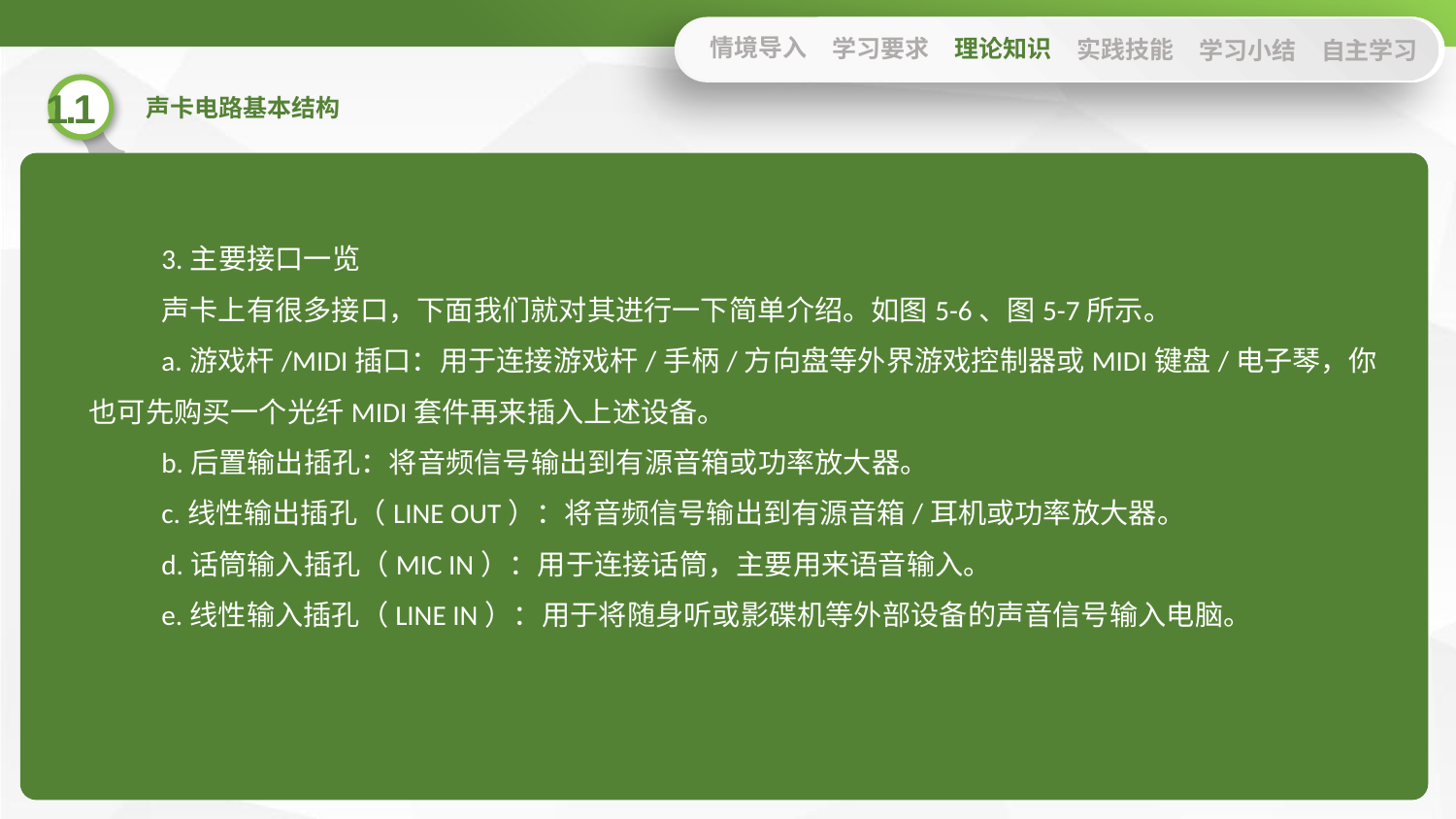

情境导入
学习要求
理论知识
实践技能
学习小结
自主学习
3.主要接口一览
声卡上有很多接口，下面我们就对其进行一下简单介绍。如图5-6、图5-7所示。
a.游戏杆/MIDI插口：用于连接游戏杆/手柄/方向盘等外界游戏控制器或MIDI键盘/电子琴，你也可先购买一个光纤MIDI套件再来插入上述设备。
b.后置输出插孔：将音频信号输出到有源音箱或功率放大器。
c.线性输出插孔（LINE OUT）：将音频信号输出到有源音箱/耳机或功率放大器。
d.话筒输入插孔（MIC IN）：用于连接话筒，主要用来语音输入。
e.线性输入插孔（LINE IN）：用于将随身听或影碟机等外部设备的声音信号输入电脑。